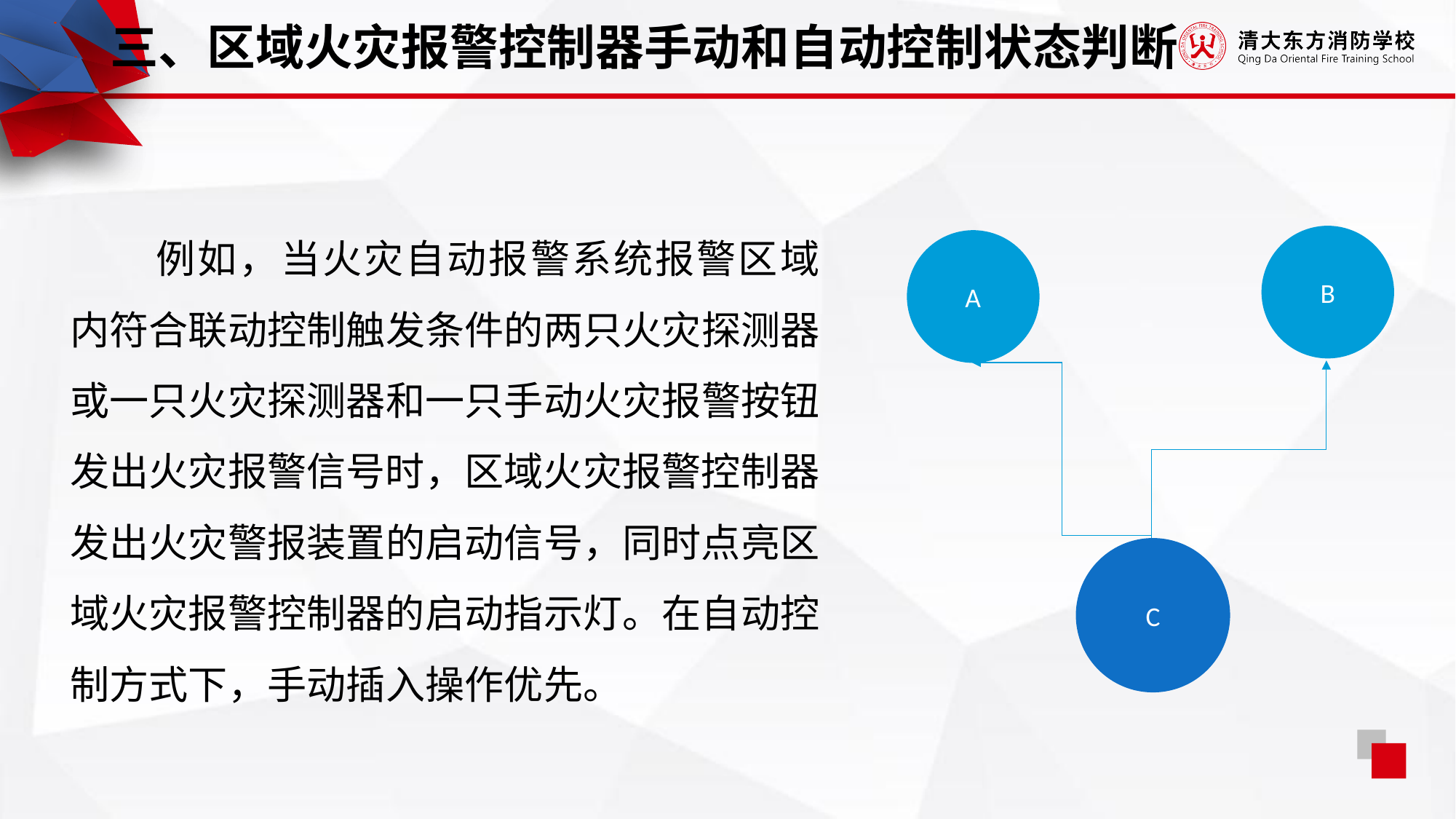

三、区域火灾报警控制器手动和自动控制状态判断

例如，当火灾自动报警系统报警区域内符合联动控制触发条件的两只火灾探测器或一只火灾探测器和一只手动火灾报警按钮发出火灾报警信号时，区域火灾报警控制器发出火灾警报装置的启动信号，同时点亮区域火灾报警控制器的启动指示灯。在自动控制方式下，手动插入操作优先。
B
A
C